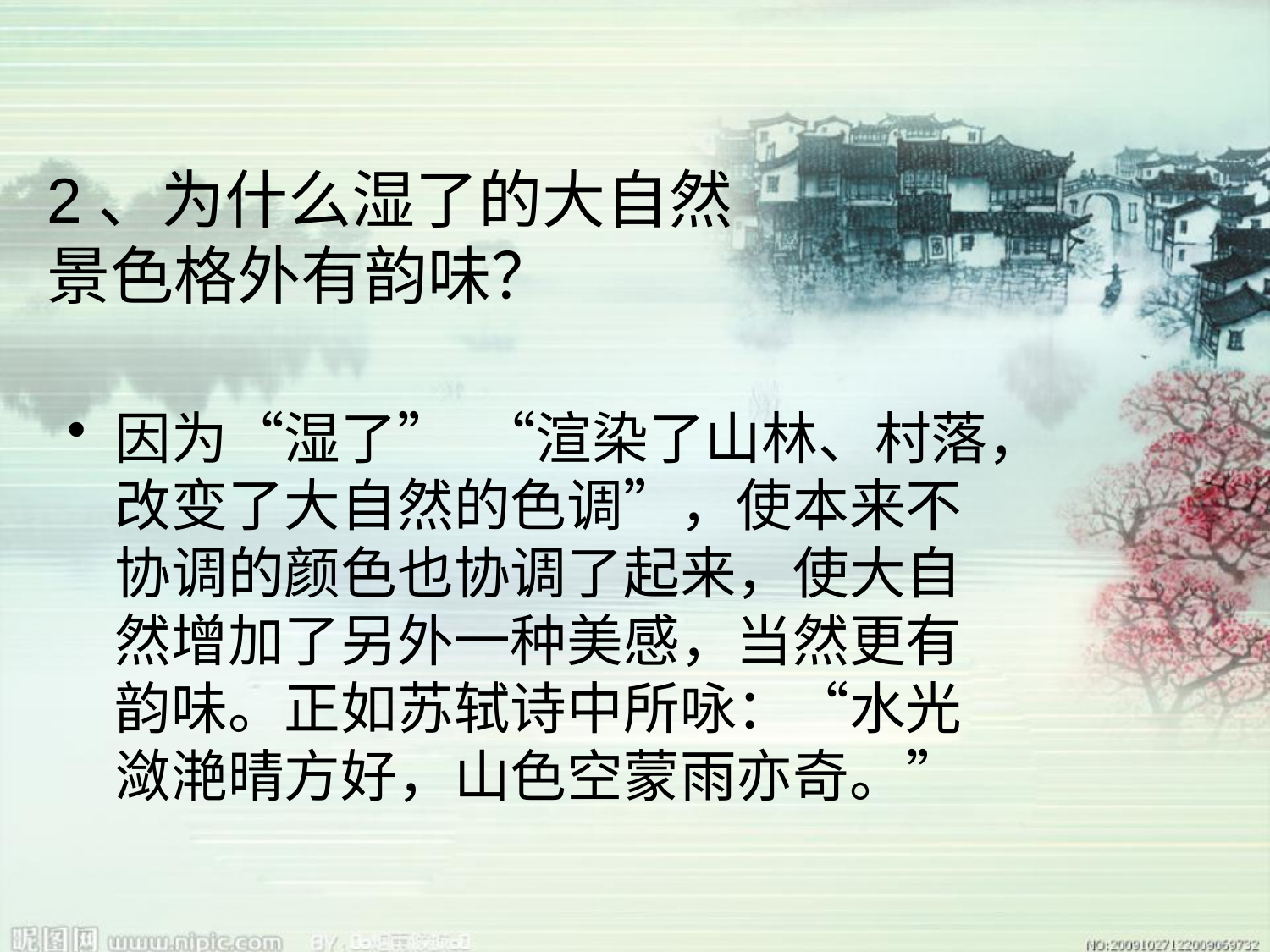

# 2、为什么湿了的大自然景色格外有韵味？
因为“湿了”  “渲染了山林、村落，改变了大自然的色调”，使本来不协调的颜色也协调了起来，使大自然增加了另外一种美感，当然更有韵味。正如苏轼诗中所咏：“水光潋滟晴方好，山色空蒙雨亦奇。”